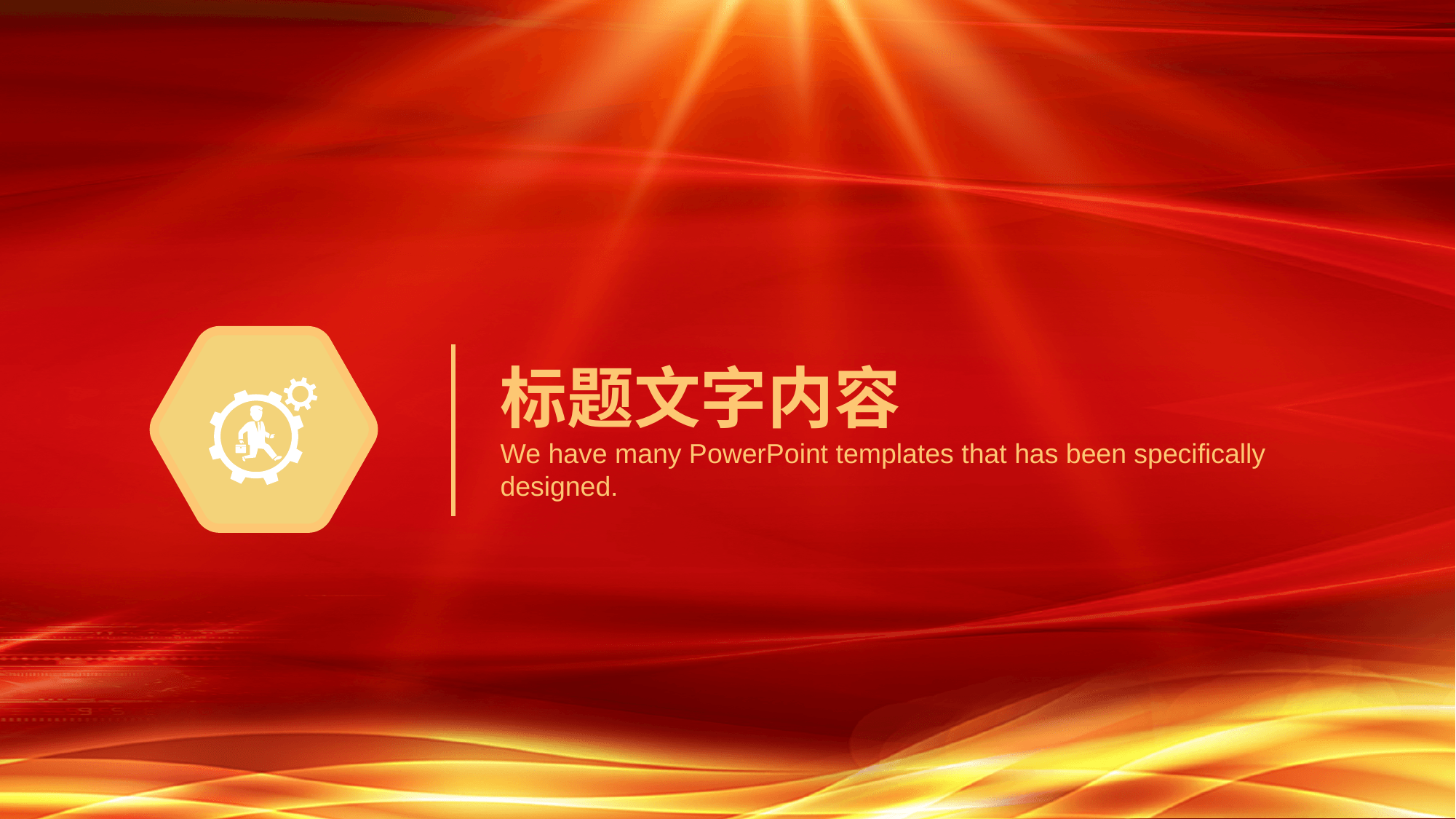

标题文字内容
We have many PowerPoint templates that has been specifically designed.